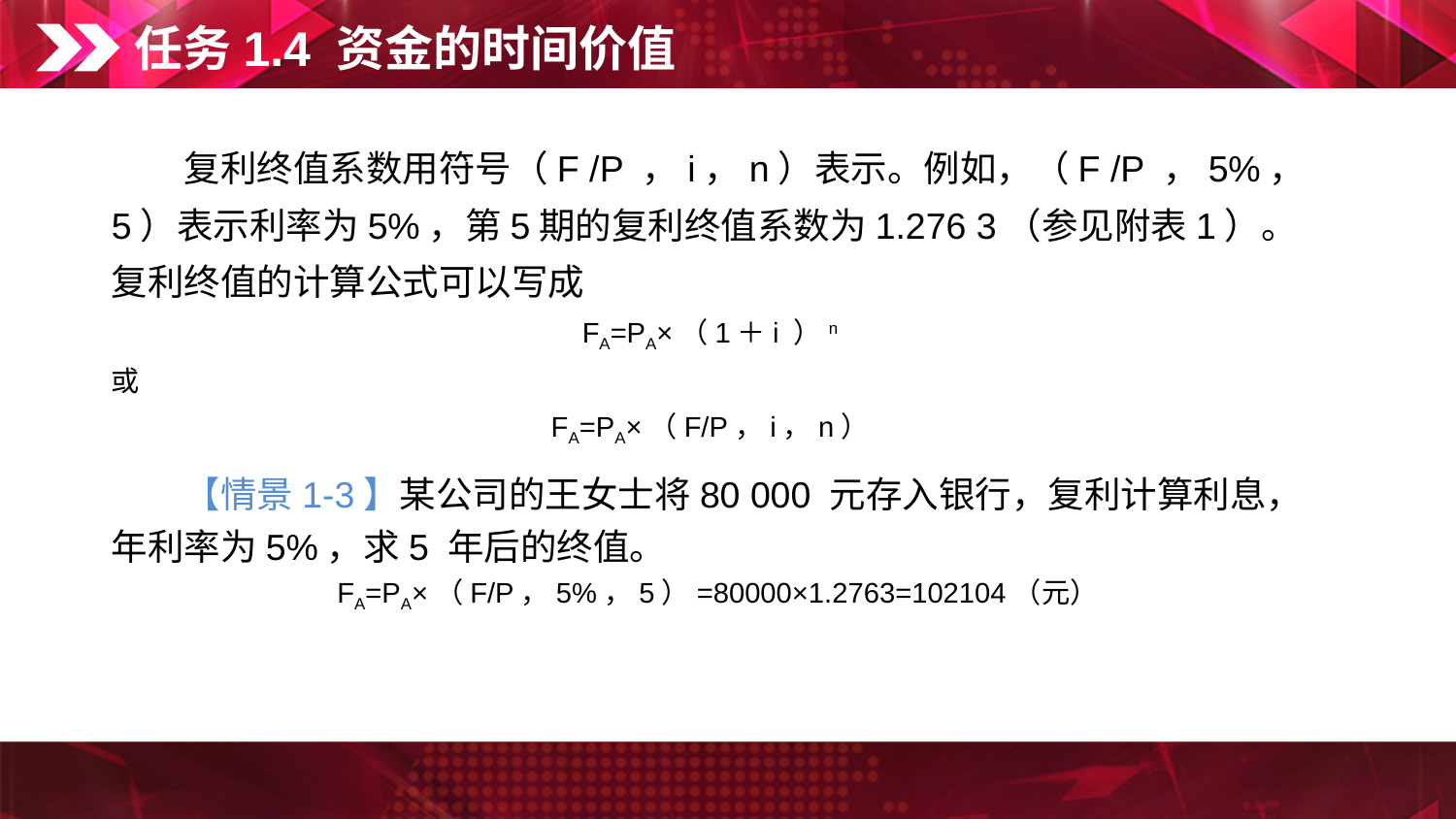

任务1.4 资金的时间价值

　　复利终值系数用符号（F /P ，i，n）表示。例如，（F /P ，5%，5）表示利率为5%，第5期的复利终值系数为1.276 3（参见附表1）。复利终值的计算公式可以写成
FA=PA×（1＋i ）n
或
FA=PA×（F/P，i，n）
　　【情景1-3】某公司的王女士将80 000 元存入银行，复利计算利息，年利率为5%，求5 年后的终值。
FA=PA×（F/P，5%，5）=80000×1.2763=102104（元）